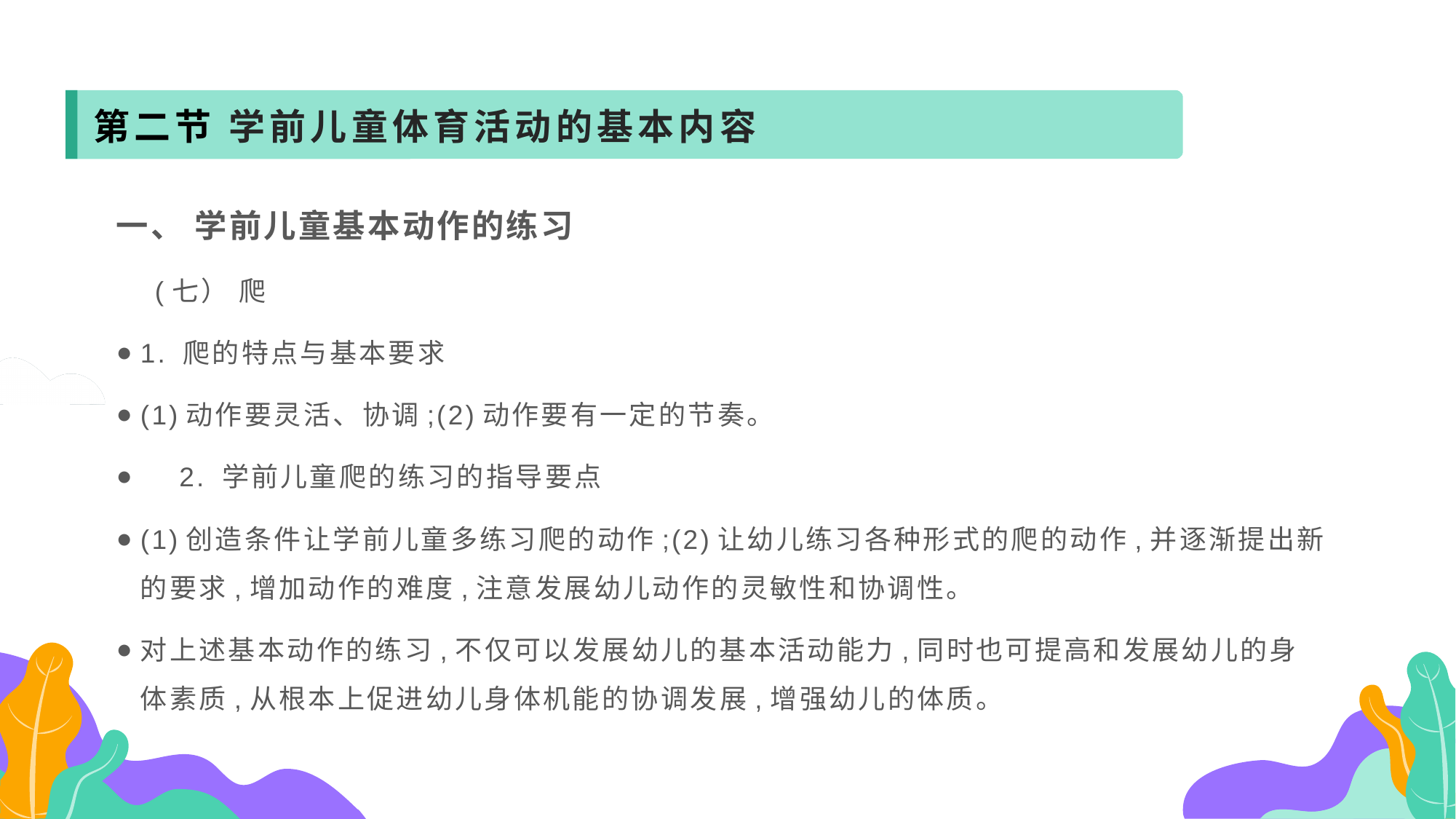

第二节 学前儿童体育活动的基本内容
一、 学前儿童基本动作的练习
    (七） 爬
1. 爬的特点与基本要求
(1)动作要灵活、协调;(2)动作要有一定的节奏。
    2. 学前儿童爬的练习的指导要点
(1)创造条件让学前儿童多练习爬的动作;(2)让幼儿练习各种形式的爬的动作,并逐渐提出新的要求,增加动作的难度,注意发展幼儿动作的灵敏性和协调性。
对上述基本动作的练习,不仅可以发展幼儿的基本活动能力,同时也可提高和发展幼儿的身体素质,从根本上促进幼儿身体机能的协调发展,增强幼儿的体质。